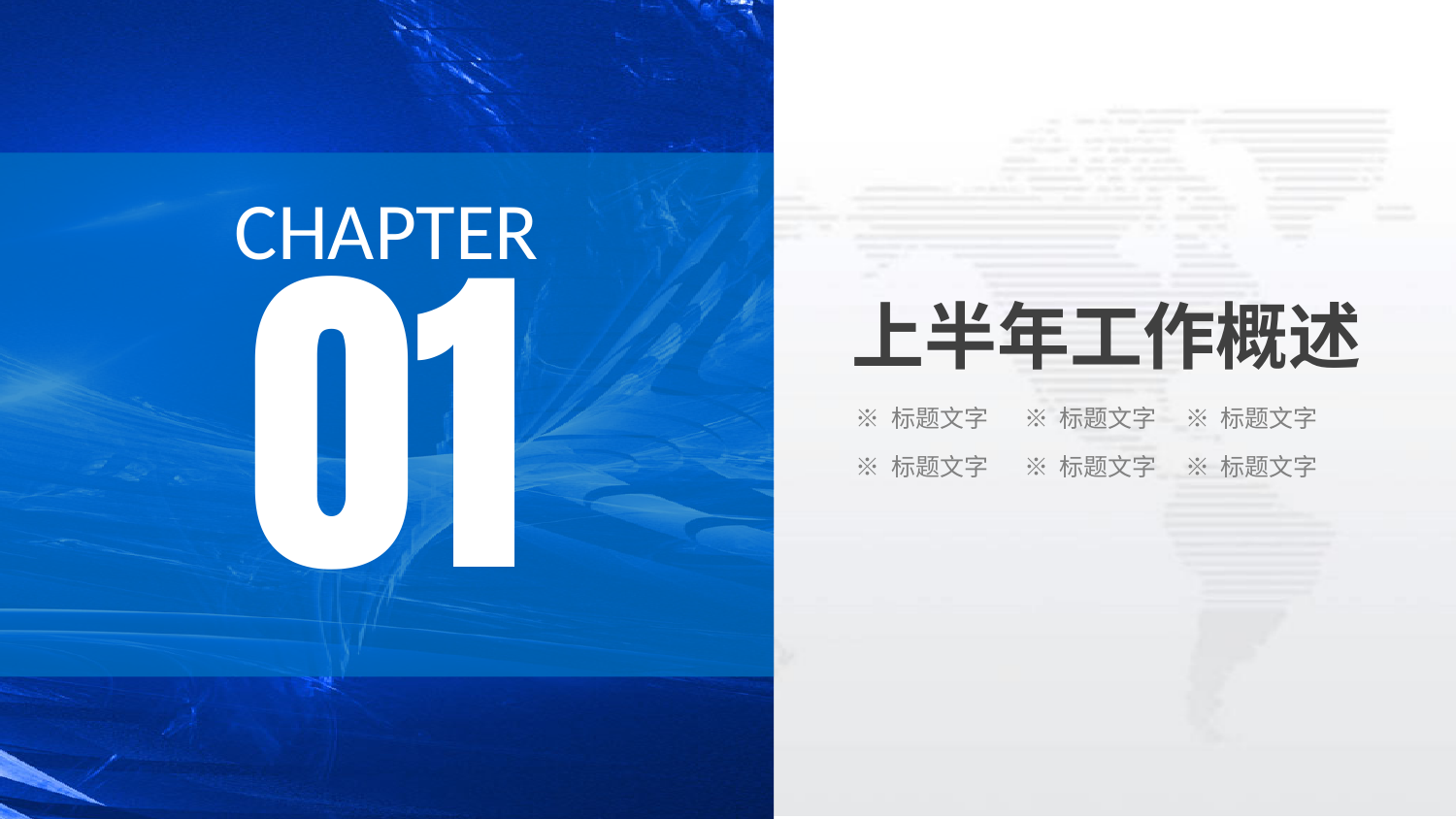

CHAPTER
01
上半年工作概述
※ 标题文字
※ 标题文字
※ 标题文字
※ 标题文字
※ 标题文字
※ 标题文字